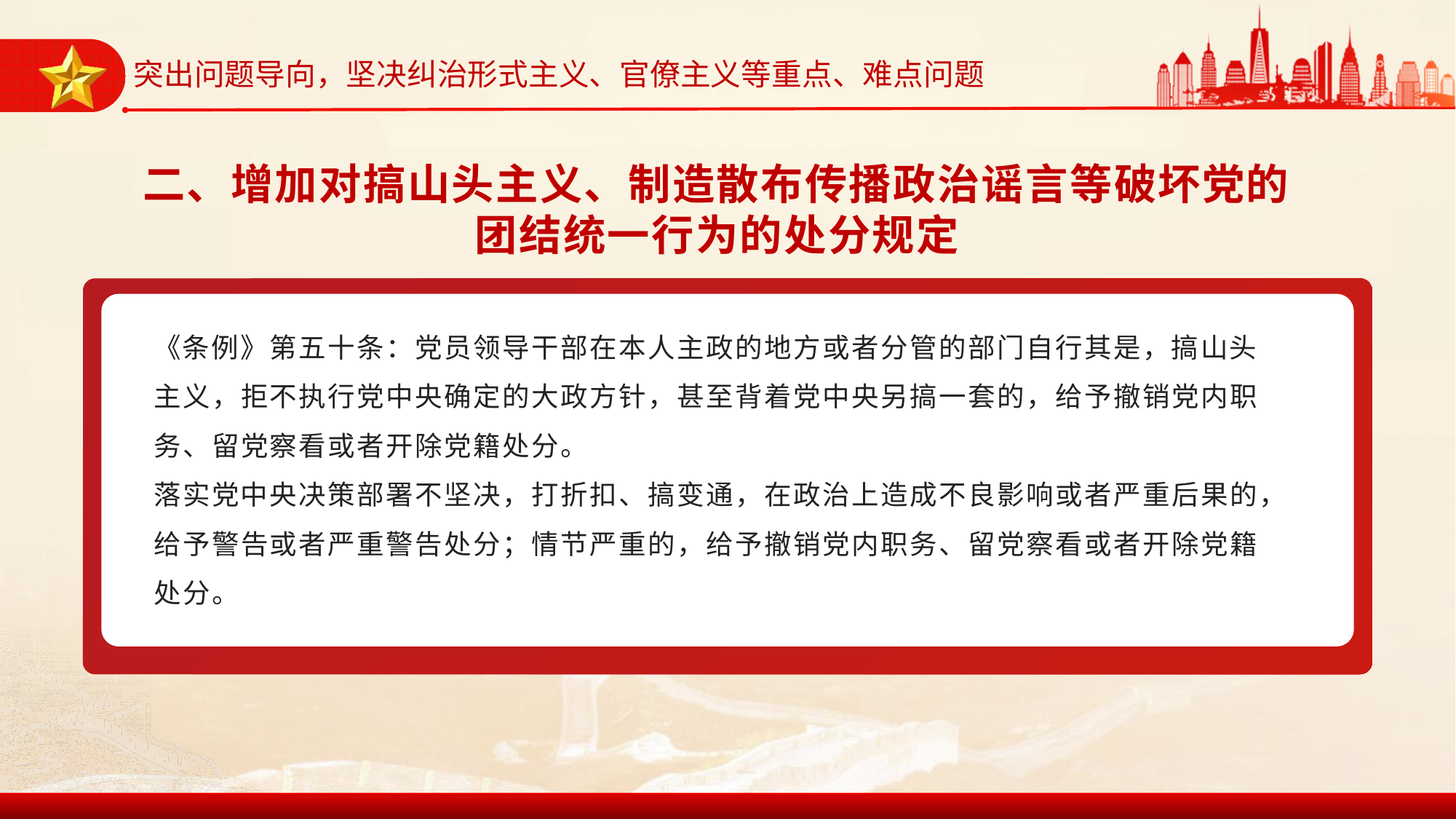

突出问题导向，坚决纠治形式主义、官僚主义等重点、难点问题
二、增加对搞山头主义、制造散布传播政治谣言等破坏党的团结统一行为的处分规定

《条例》第五十条：党员领导干部在本人主政的地方或者分管的部门自行其是，搞山头主义，拒不执行党中央确定的大政方针，甚至背着党中央另搞一套的，给予撤销党内职务、留党察看或者开除党籍处分。
落实党中央决策部署不坚决，打折扣、搞变通，在政治上造成不良影响或者严重后果的，给予警告或者严重警告处分；情节严重的，给予撤销党内职务、留党察看或者开除党籍处分。